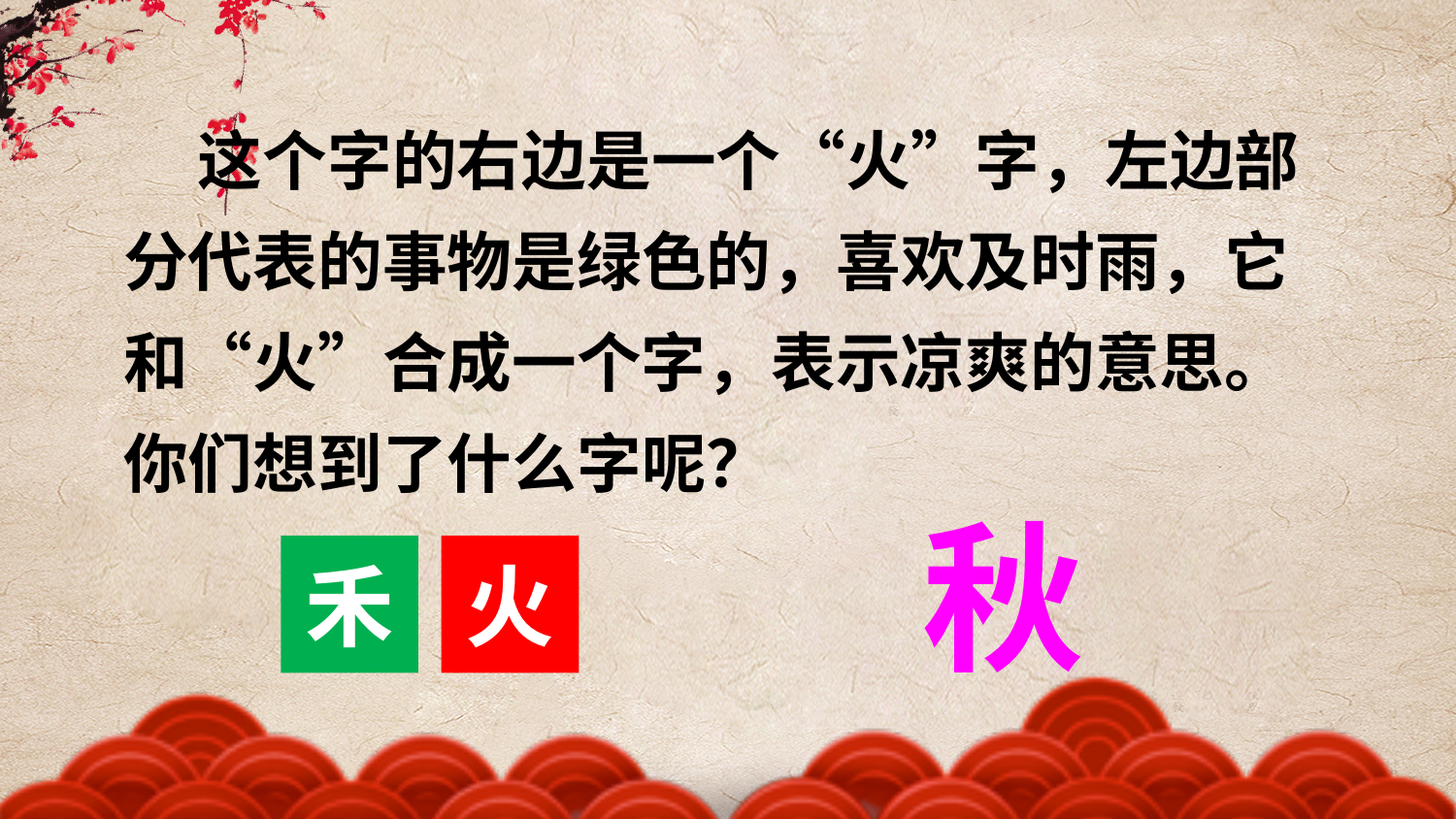

这个字的右边是一个“火”字，左边部分代表的事物是绿色的，喜欢及时雨，它和“火”合成一个字，表示凉爽的意思。你们想到了什么字呢？
秋
禾
火